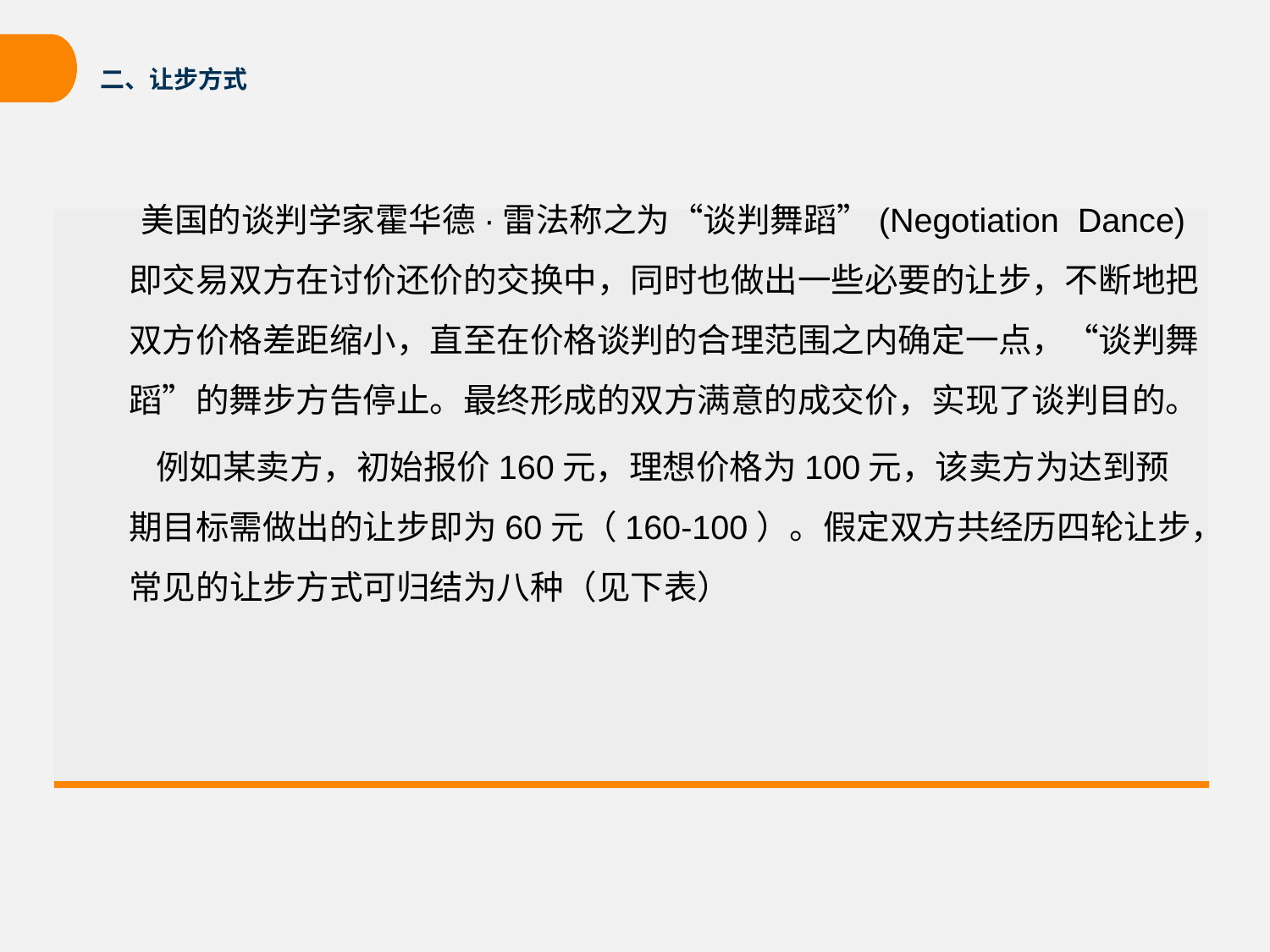

# 二、让步方式
       美国的谈判学家霍华德·雷法称之为“谈判舞蹈”(Negotiation  Dance)即交易双方在讨价还价的交换中，同时也做出一些必要的让步，不断地把双方价格差距缩小，直至在价格谈判的合理范围之内确定一点，“谈判舞蹈”的舞步方告停止。最终形成的双方满意的成交价，实现了谈判目的。
         例如某卖方，初始报价160元，理想价格为100元，该卖方为达到预期目标需做出的让步即为60元（160-100）。假定双方共经历四轮让步，常见的让步方式可归结为八种（见下表）